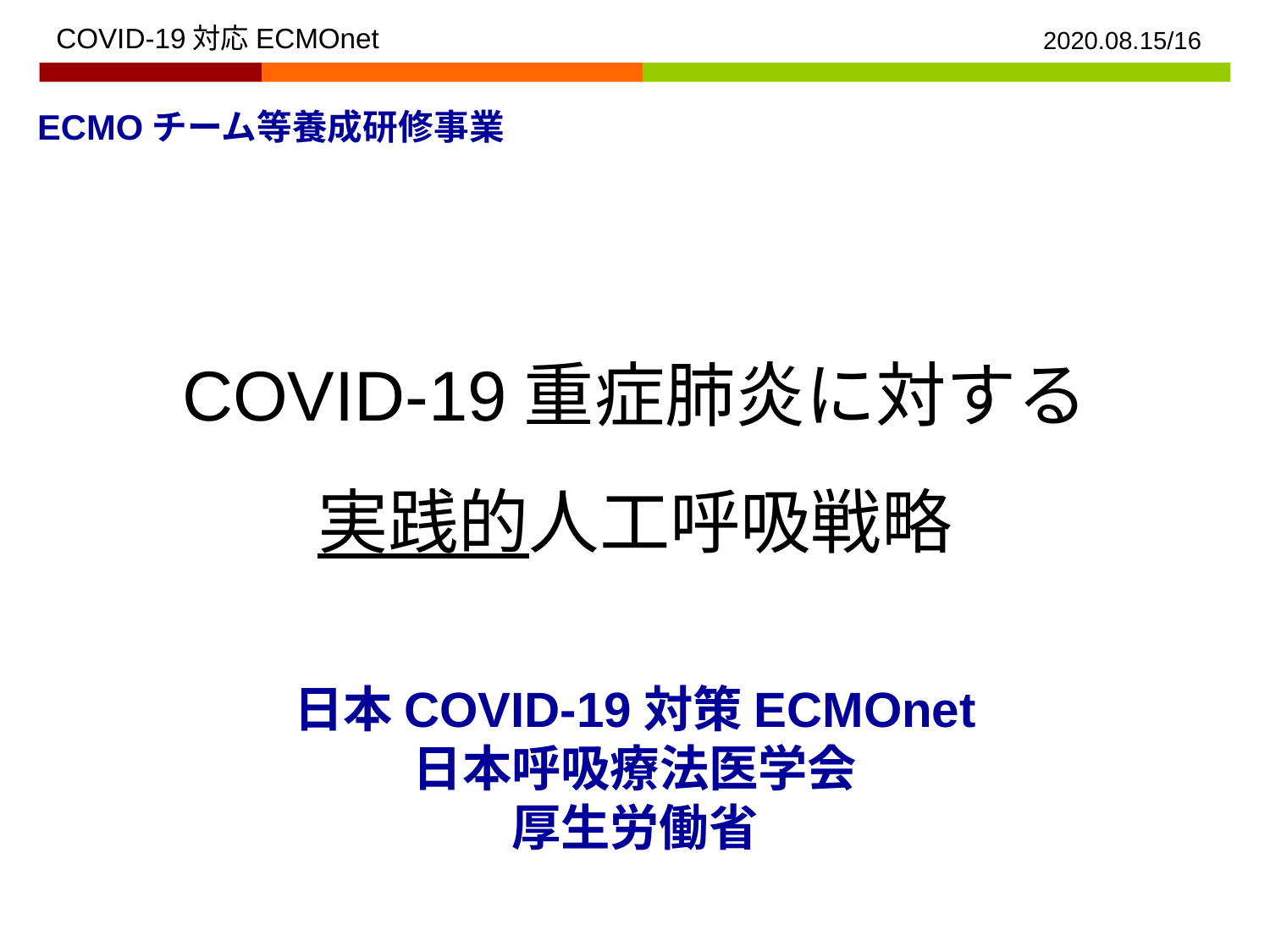

COVID-19対応ECMOnet
2020.08.15/16
ECMOチーム等養成研修事業
COVID-19重症肺炎に対する
実践的人工呼吸戦略
日本COVID-19対策ECMOnet
日本呼吸療法医学会
厚生労働省